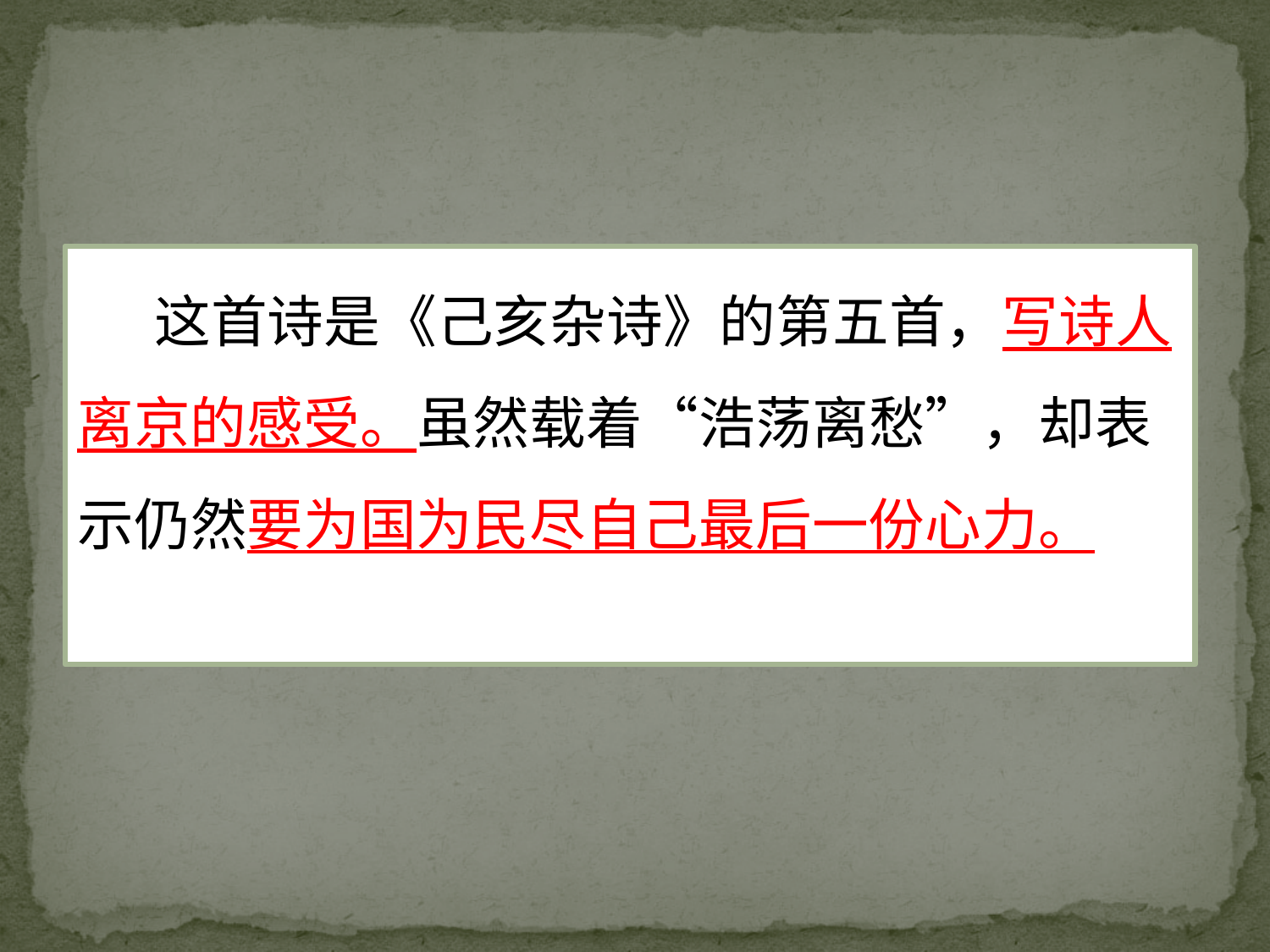

这首诗是《己亥杂诗》的第五首，写诗人离京的感受。虽然载着“浩荡离愁”，却表示仍然要为国为民尽自己最后一份心力。